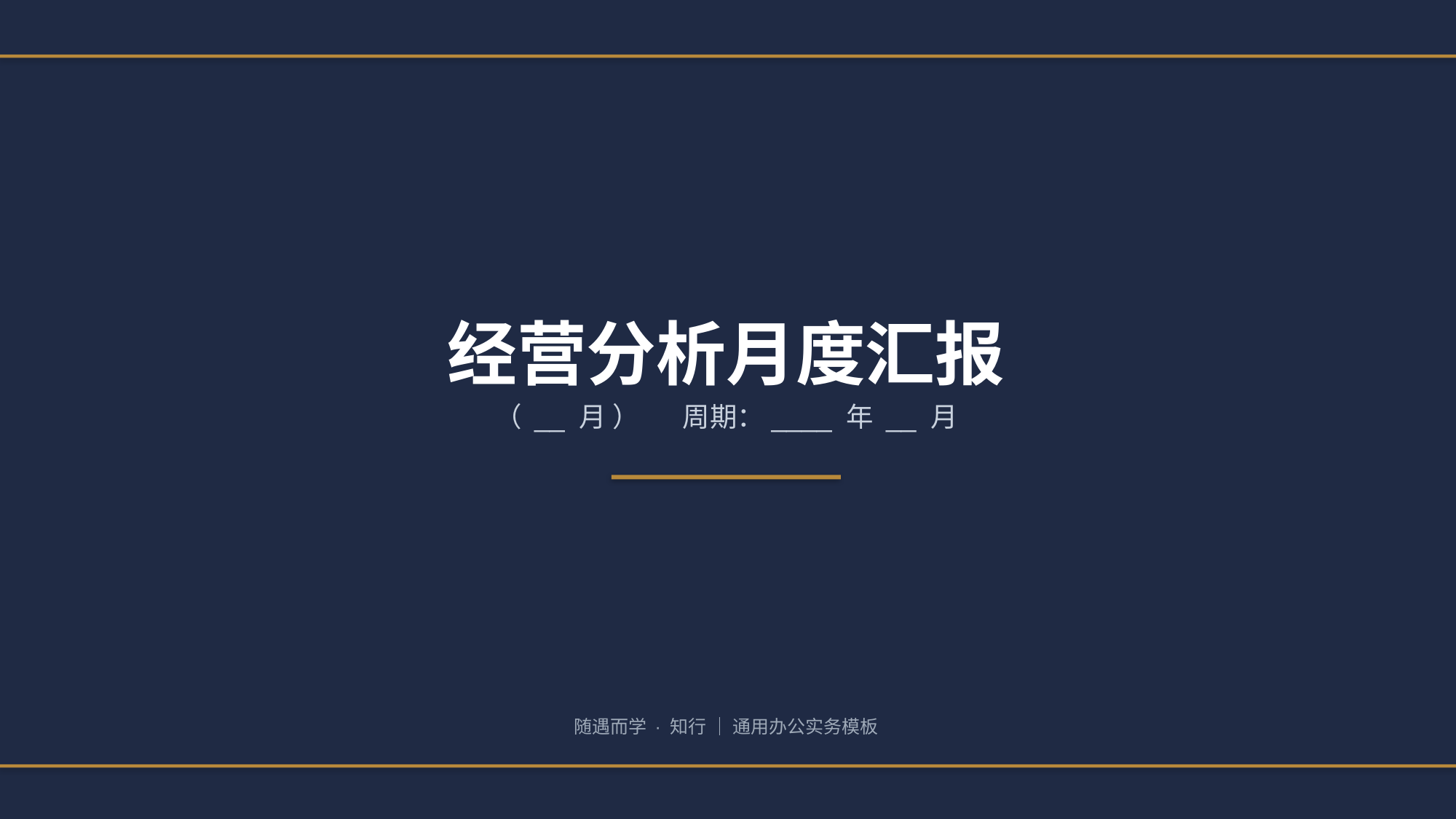

经营分析月度汇报
（ __ 月 ）       周期：____ 年 __ 月

随遇而学 · 知行 ｜ 通用办公实务模板